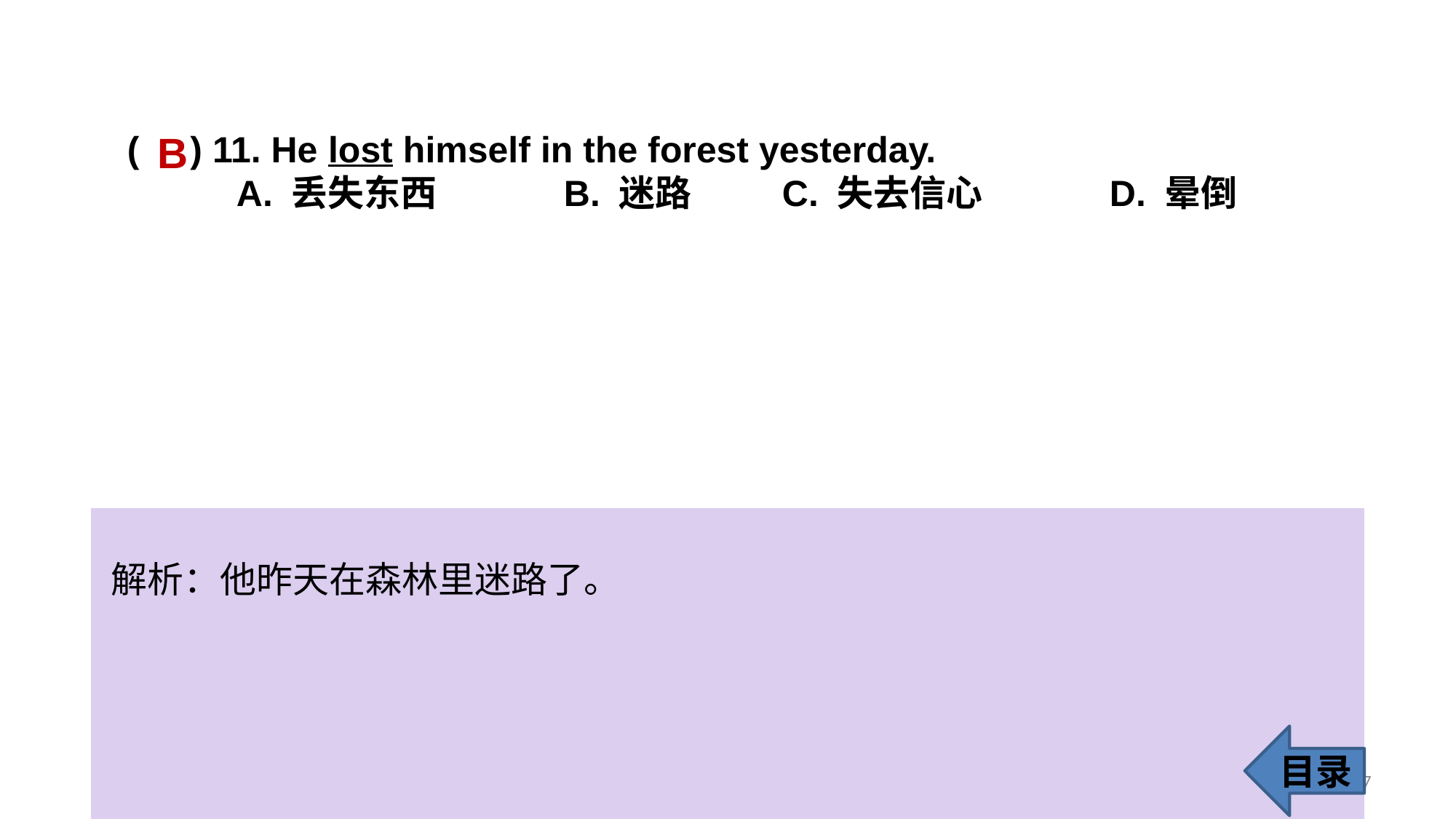

B
(     ) 11. He lost himself in the forest yesterday.
	A. 丢失东西 		B. 迷路 	C. 失去信心 		D. 晕倒

解析：他昨天在森林里迷路了。
目录
17